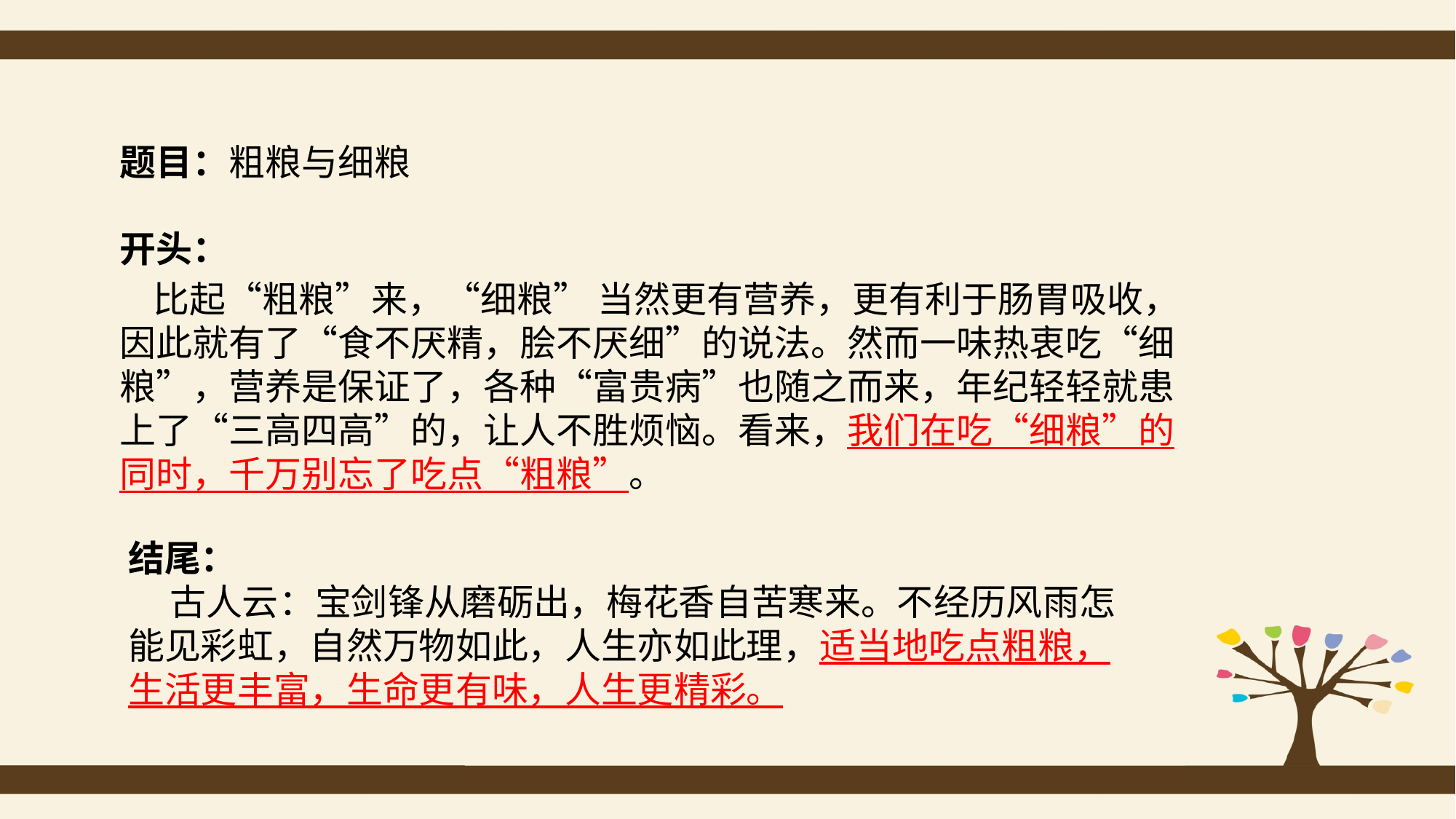

题目：粗粮与细粮
开头：
   比起“粗粮”来，“细粮” 当然更有营养，更有利于肠胃吸收，因此就有了“食不厌精，脍不厌细”的说法。然而一味热衷吃“细粮”，营养是保证了，各种“富贵病”也随之而来，年纪轻轻就患上了“三高四高”的，让人不胜烦恼。看来，我们在吃“细粮”的同时，千万别忘了吃点“粗粮”。
结尾：
    古人云：宝剑锋从磨砺出，梅花香自苦寒来。不经历风雨怎能见彩虹，自然万物如此，人生亦如此理，适当地吃点粗粮，生活更丰富，生命更有味，人生更精彩。